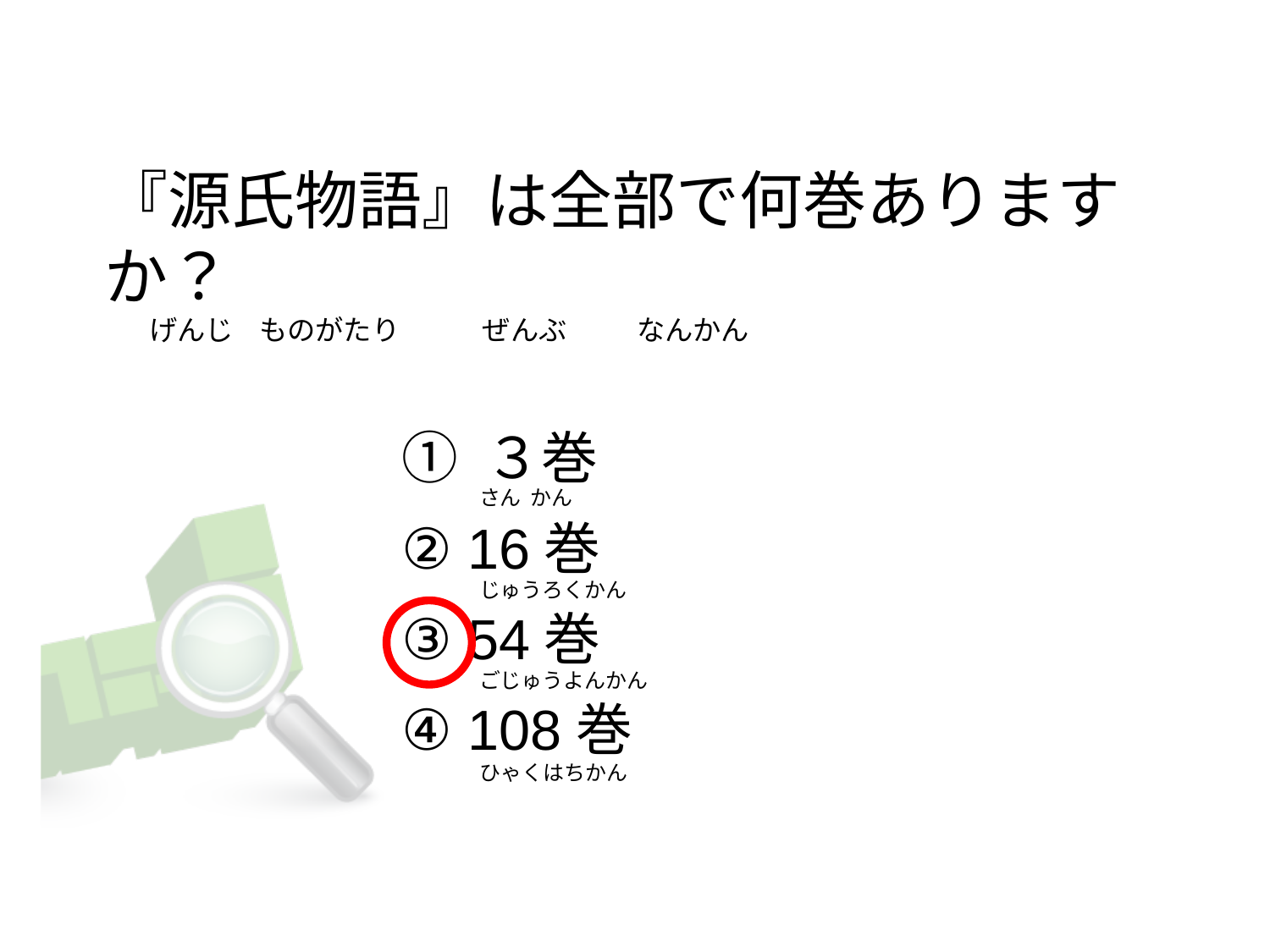

『源氏物語』は全部で何巻ありますか？
      げんじ    ものがたり             ぜんぶ           なんかん
① ３巻
② 16巻
③ 54巻
④ 108巻
さん  かん
じゅうろくかん

ごじゅうよんかん
ひゃくはちかん